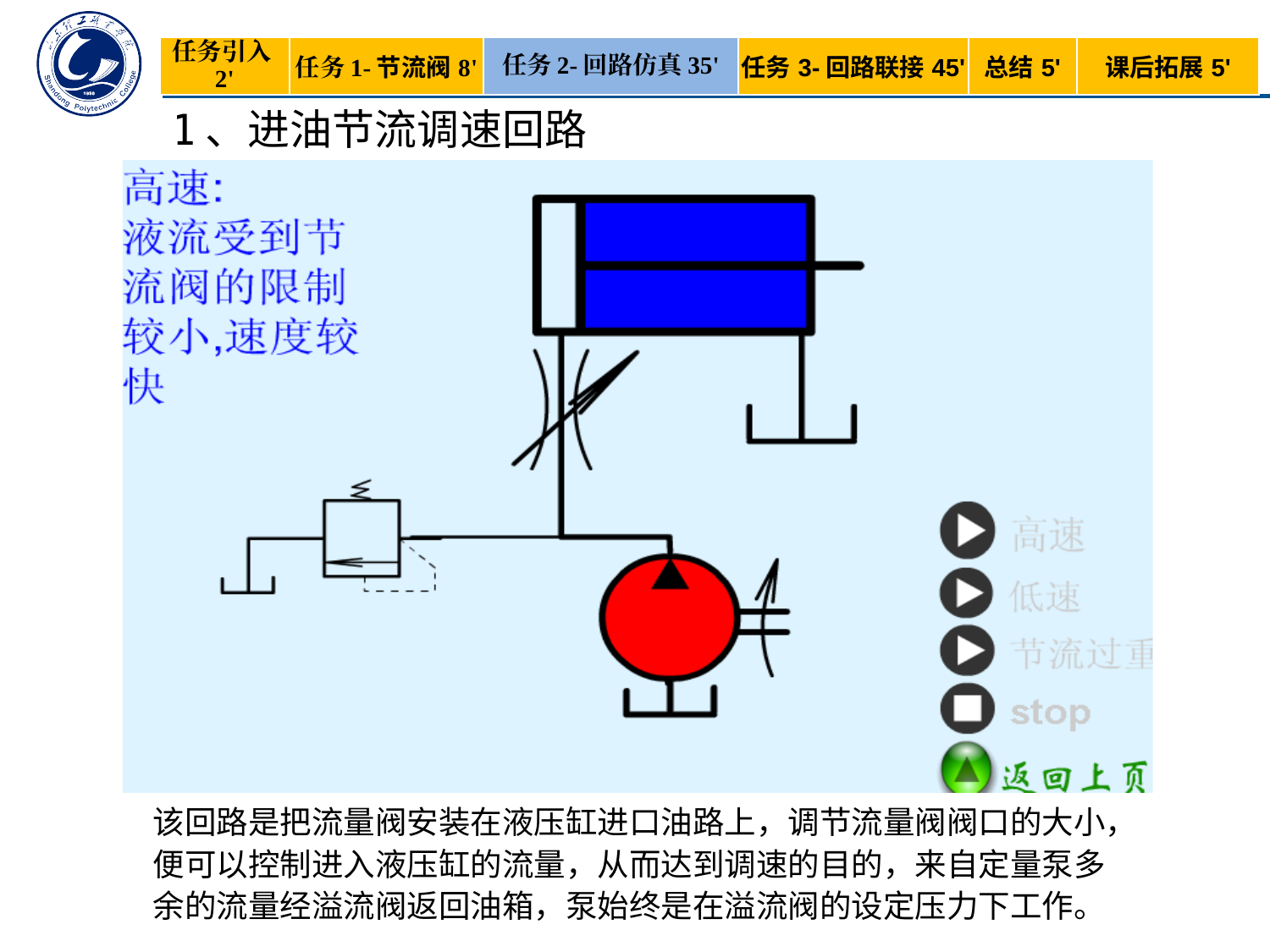

| 任务引入2' | 任务1-节流阀8' | 任务2-回路仿真35' | 任务3-回路联接45' | 总结5' | 课后拓展5' |
| --- | --- | --- | --- | --- | --- |
1、进油节流调速回路
该回路是把流量阀安装在液压缸进口油路上，调节流量阀阀口的大小，便可以控制进入液压缸的流量，从而达到调速的目的，来自定量泵多余的流量经溢流阀返回油箱，泵始终是在溢流阀的设定压力下工作。